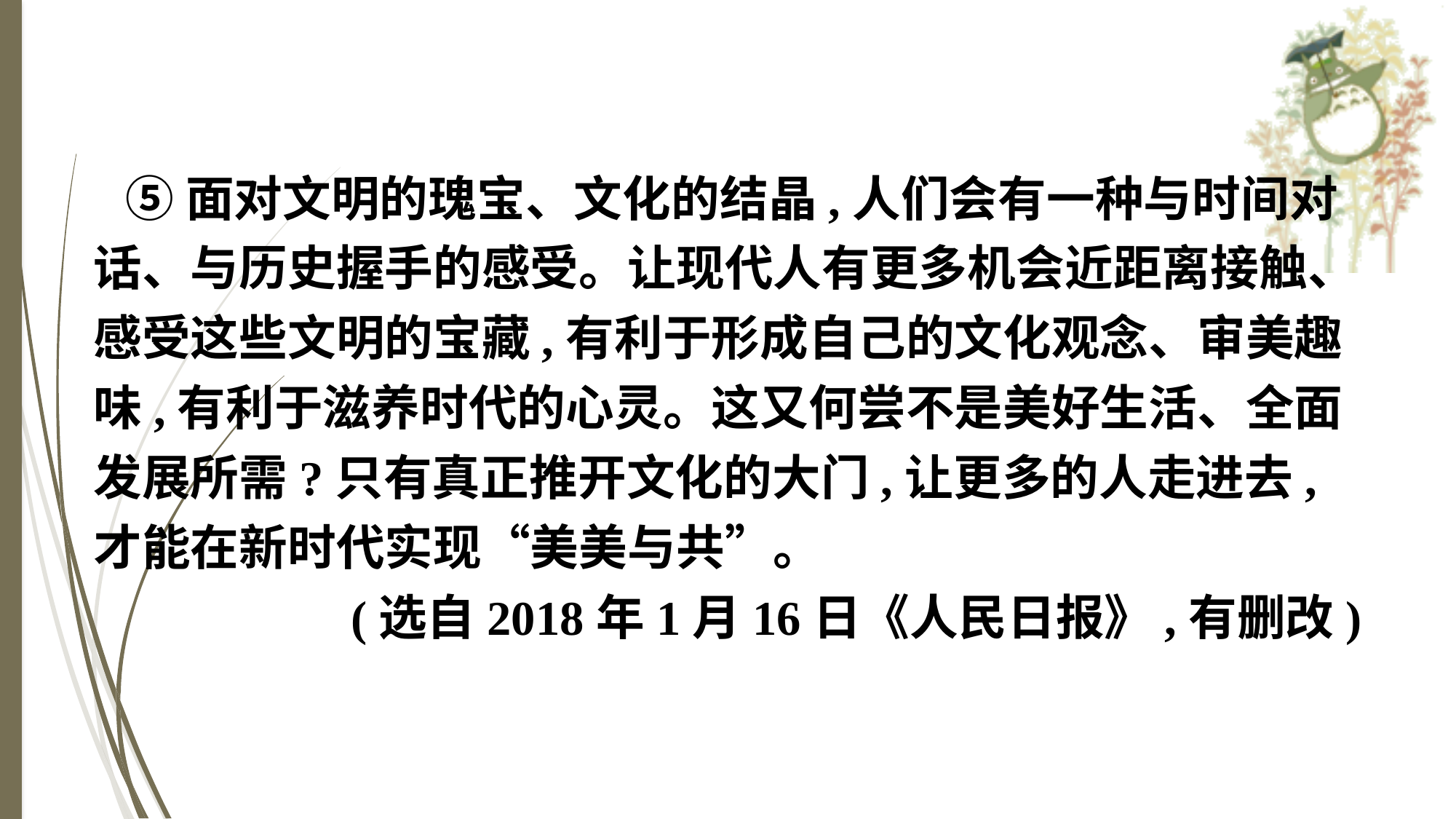

⑤面对文明的瑰宝、文化的结晶,人们会有一种与时间对话、与历史握手的感受。让现代人有更多机会近距离接触、感受这些文明的宝藏,有利于形成自己的文化观念、审美趣味,有利于滋养时代的心灵。这又何尝不是美好生活、全面发展所需?只有真正推开文化的大门,让更多的人走进去,才能在新时代实现“美美与共”。
(选自2018年1月16日《人民日报》,有删改)